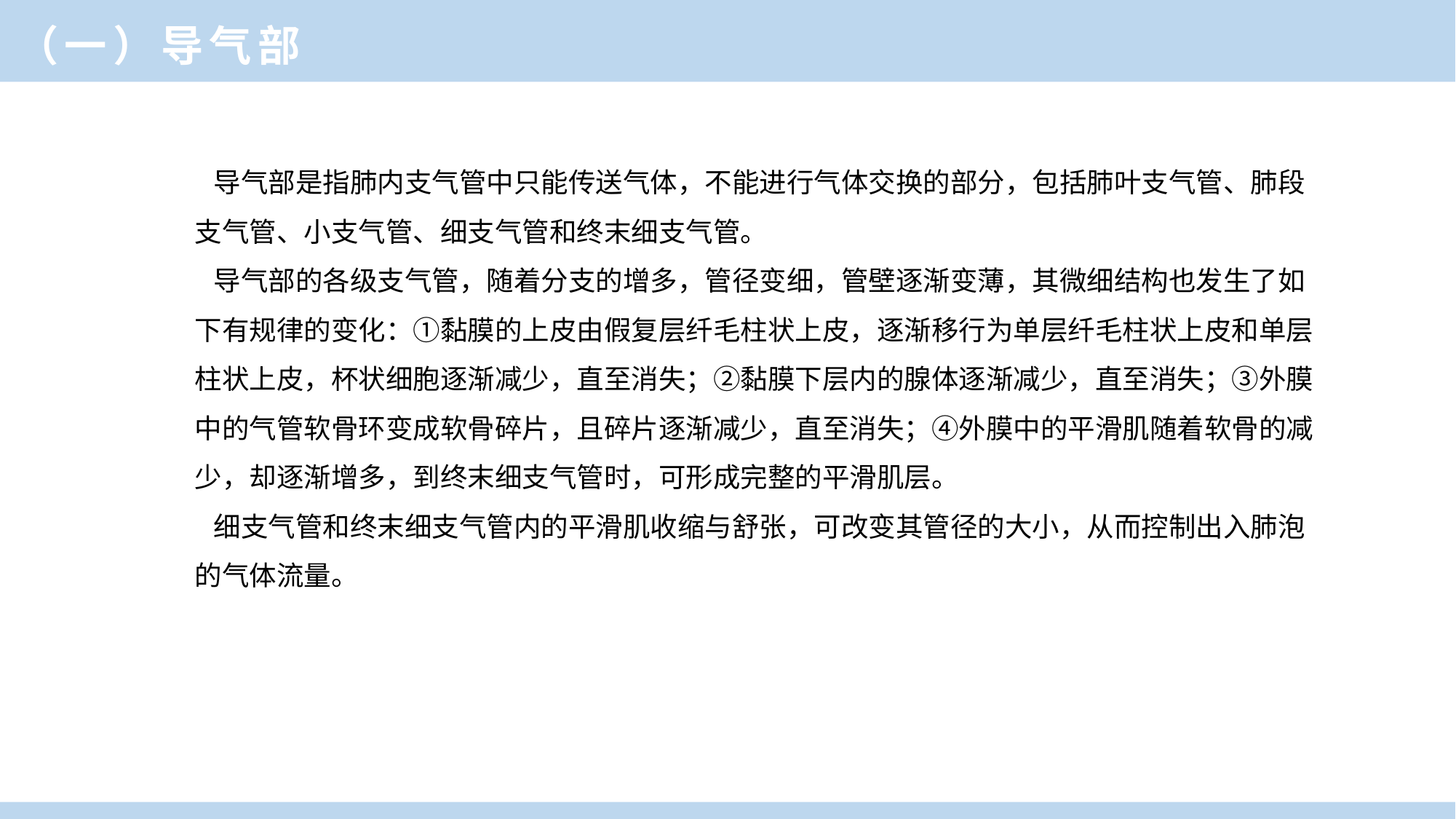

# （一）导气部
  导气部是指肺内支气管中只能传送气体，不能进行气体交换的部分，包括肺叶支气管、肺段支气管、小支气管、细支气管和终末细支气管。
  导气部的各级支气管，随着分支的增多，管径变细，管壁逐渐变薄，其微细结构也发生了如下有规律的变化：①黏膜的上皮由假复层纤毛柱状上皮，逐渐移行为单层纤毛柱状上皮和单层柱状上皮，杯状细胞逐渐减少，直至消失；②黏膜下层内的腺体逐渐减少，直至消失；③外膜中的气管软骨环变成软骨碎片，且碎片逐渐减少，直至消失；④外膜中的平滑肌随着软骨的减少，却逐渐增多，到终末细支气管时，可形成完整的平滑肌层。
  细支气管和终末细支气管内的平滑肌收缩与舒张，可改变其管径的大小，从而控制出入肺泡的气体流量。